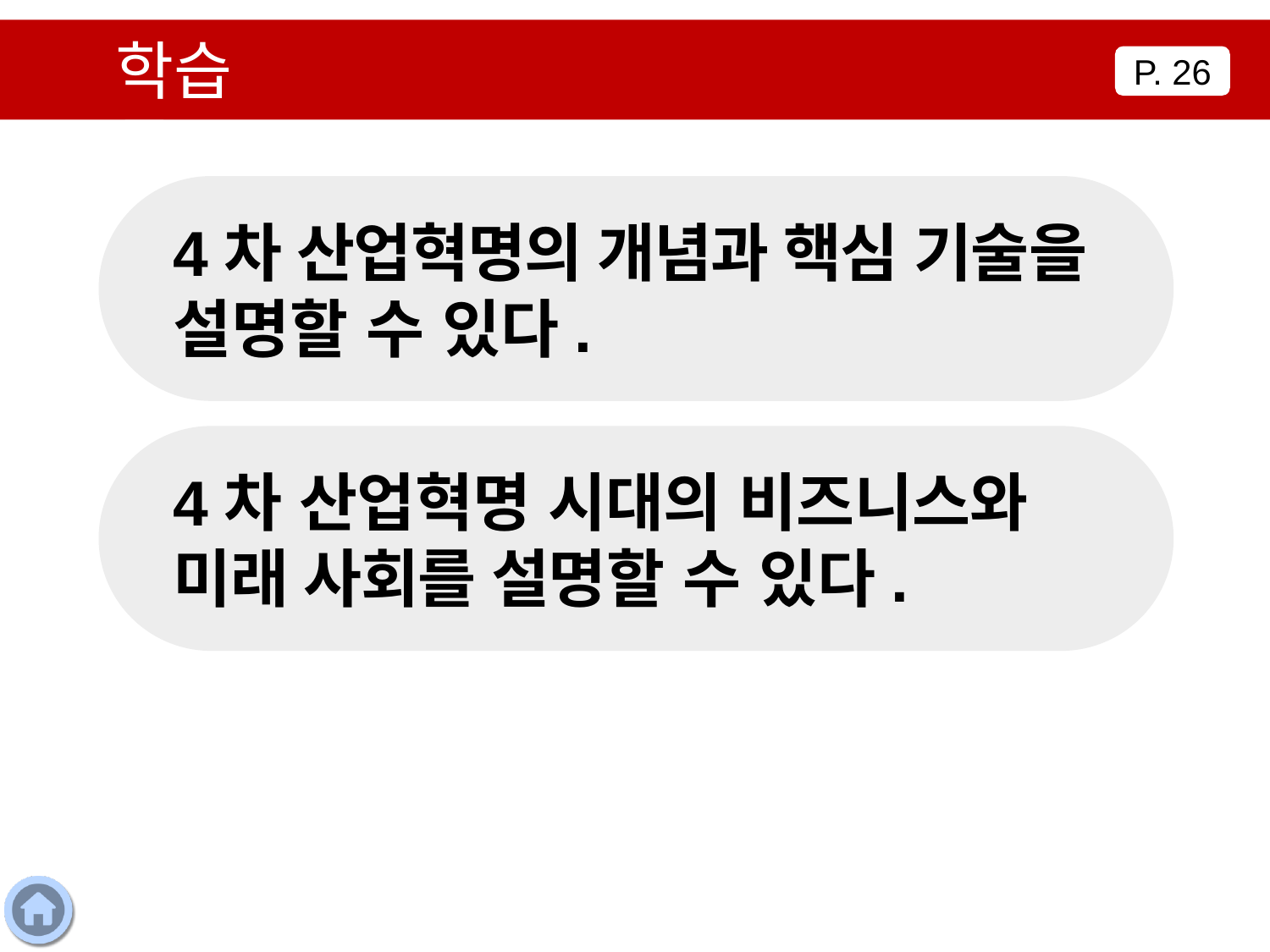

학습 목표
P. 26

4차 산업혁명의 개념과 핵심 기술을 설명할 수 있다.

4차 산업혁명 시대의 비즈니스와 미래 사회를 설명할 수 있다.